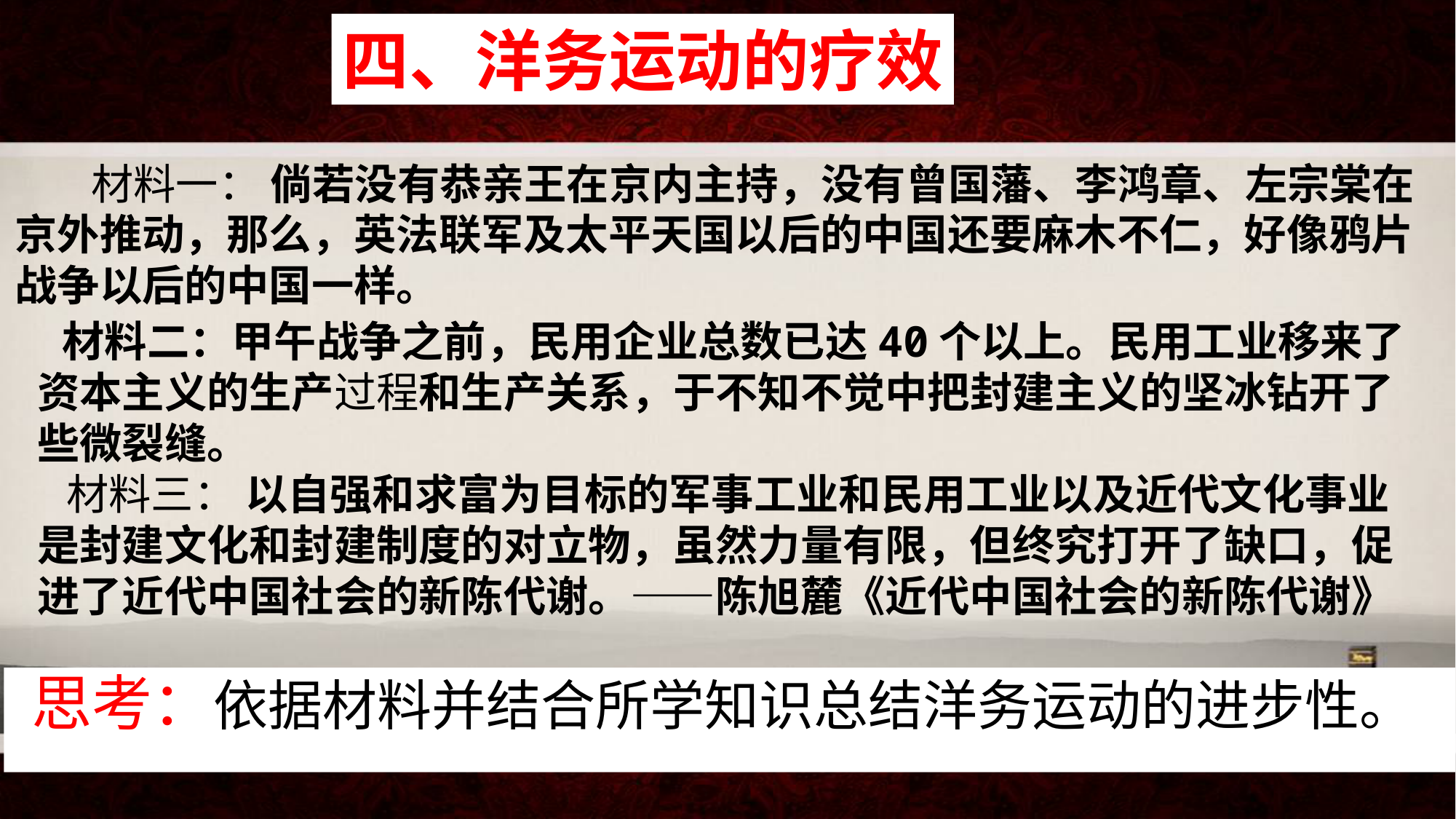

四、洋务运动的疗效
       材料一： 倘若没有恭亲王在京内主持，没有曾国藩、李鸿章、左宗棠在京外推动，那么，英法联军及太平天国以后的中国还要麻木不仁，好像鸦片战争以后的中国一样。

  材料二：甲午战争之前，民用企业总数已达40个以上。民用工业移来了资本主义的生产过程和生产关系，于不知不觉中把封建主义的坚冰钻开了些微裂缝。
  材料三： 以自强和求富为目标的军事工业和民用工业以及近代文化事业是封建文化和封建制度的对立物，虽然力量有限，但终究打开了缺口，促进了近代中国社会的新陈代谢。——陈旭麓《近代中国社会的新陈代谢》

 思考：依据材料并结合所学知识总结洋务运动的进步性。